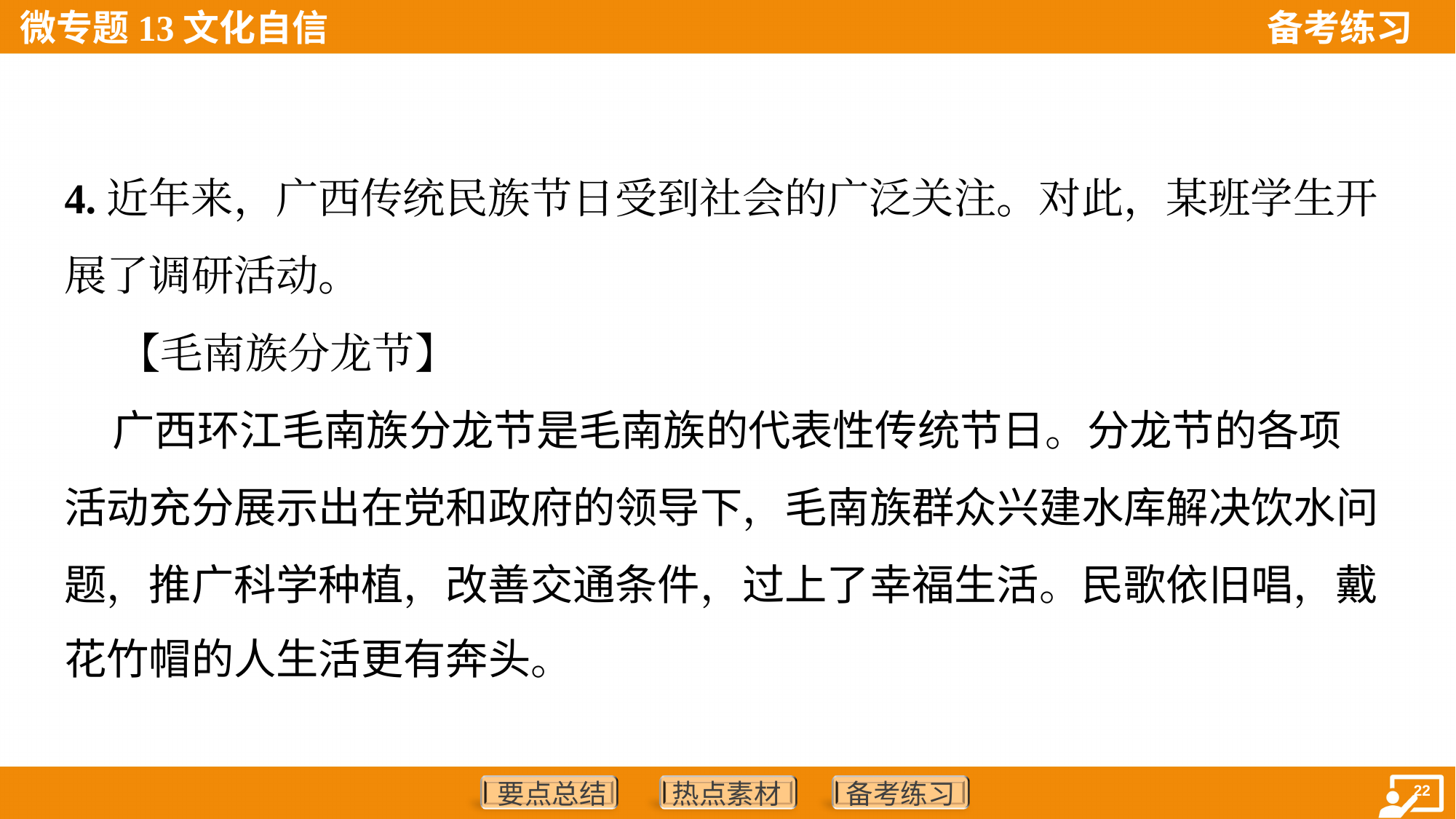

4.近年来，广西传统民族节日受到社会的广泛关注。对此，某班学生开
展了调研活动。
    【毛南族分龙节】
    广西环江毛南族分龙节是毛南族的代表性传统节日。分龙节的各项
活动充分展示出在党和政府的领导下，毛南族群众兴建水库解决饮水问
题，推广科学种植，改善交通条件，过上了幸福生活。民歌依旧唱，戴
花竹帽的人生活更有奔头。